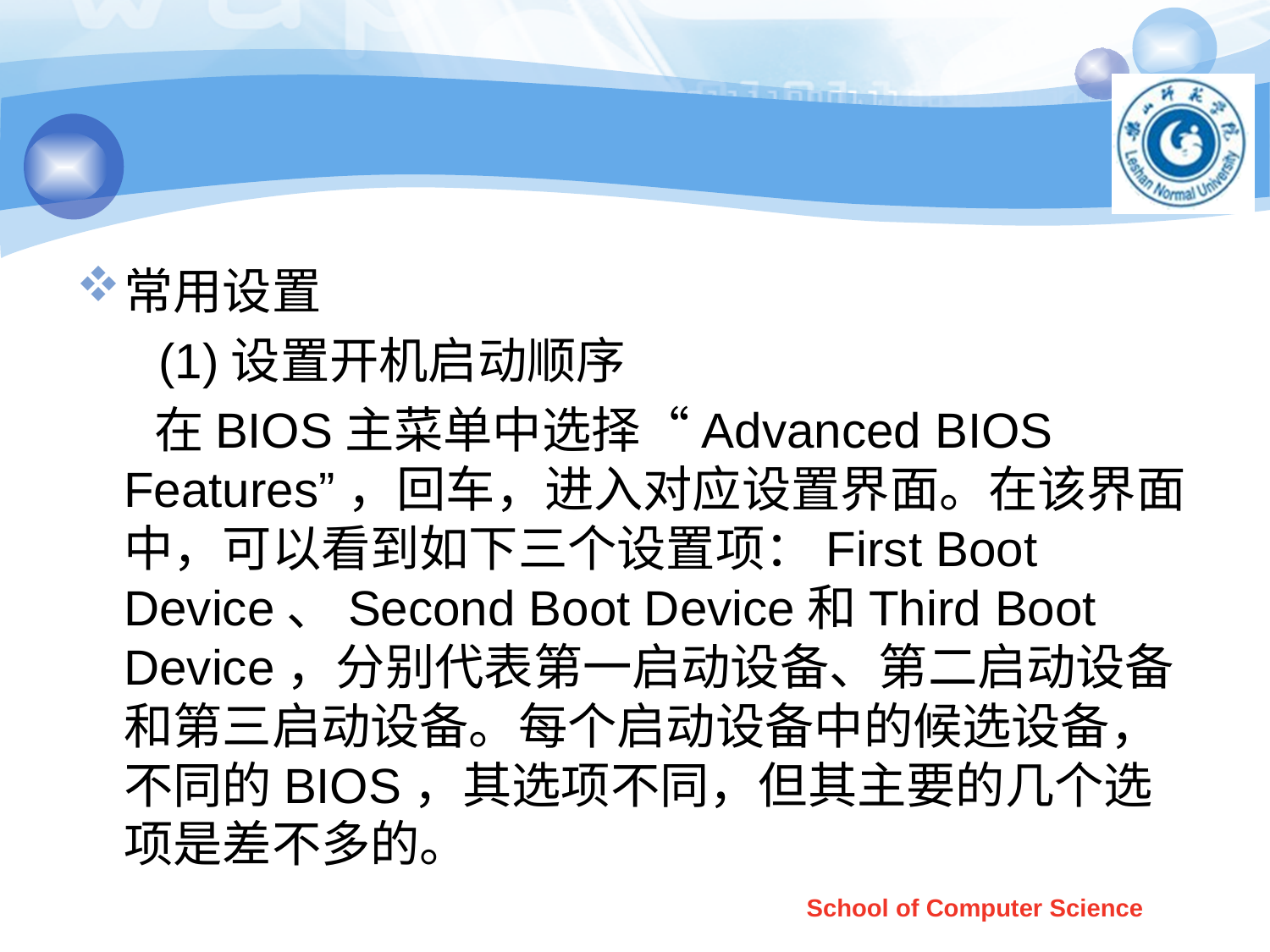

#
常用设置
      (1)设置开机启动顺序
      在BIOS主菜单中选择“Advanced BIOS Features”，回车，进入对应设置界面。在该界面中，可以看到如下三个设置项：First Boot Device、Second Boot Device和Third Boot Device，分别代表第一启动设备、第二启动设备和第三启动设备。每个启动设备中的候选设备，不同的BIOS，其选项不同，但其主要的几个选项是差不多的。
School of Computer Science